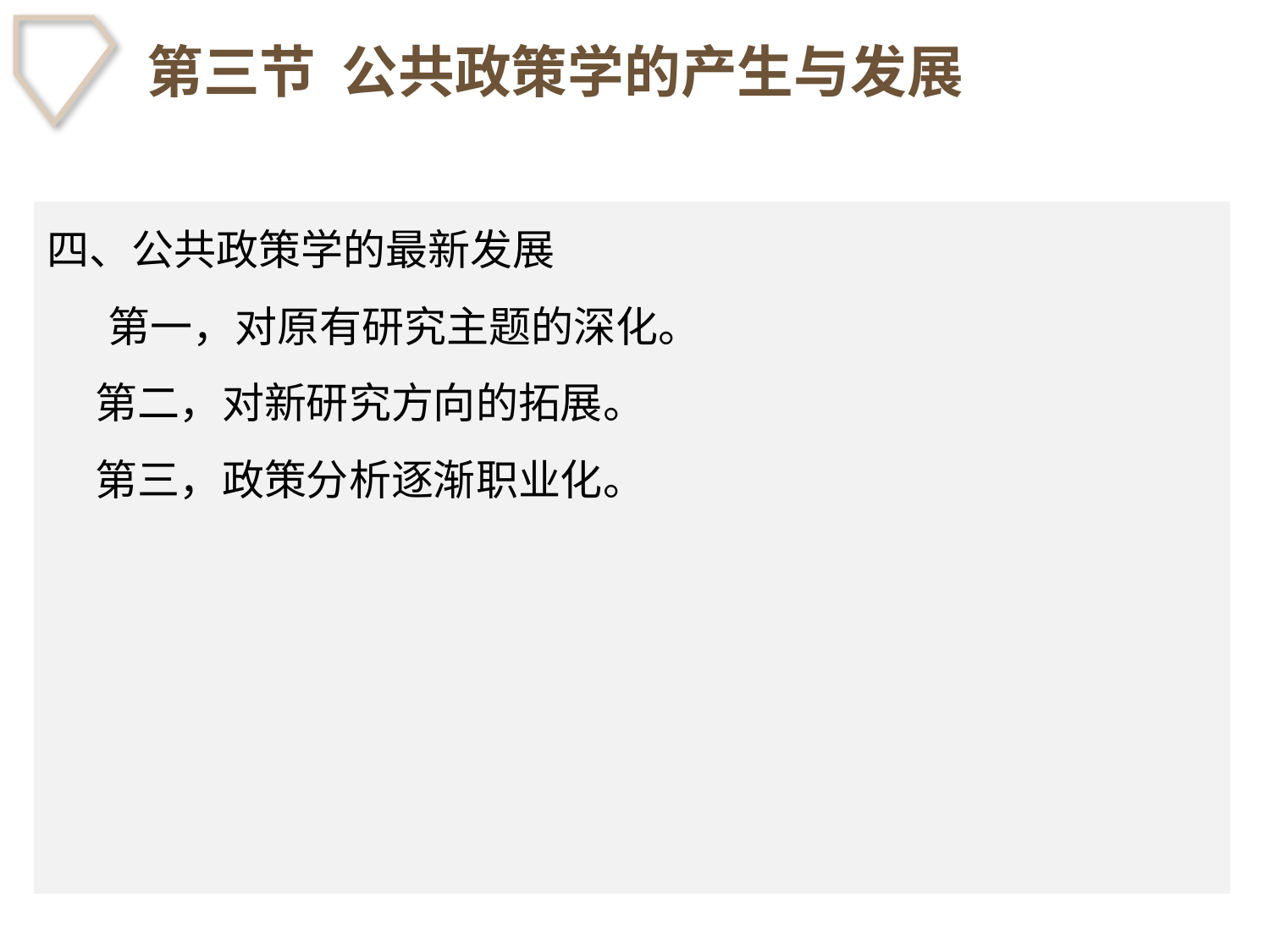

# 第三节  公共政策学的产生与发展
四、公共政策学的最新发展
　  第一，对原有研究主题的深化。
    第二，对新研究方向的拓展。
    第三，政策分析逐渐职业化。